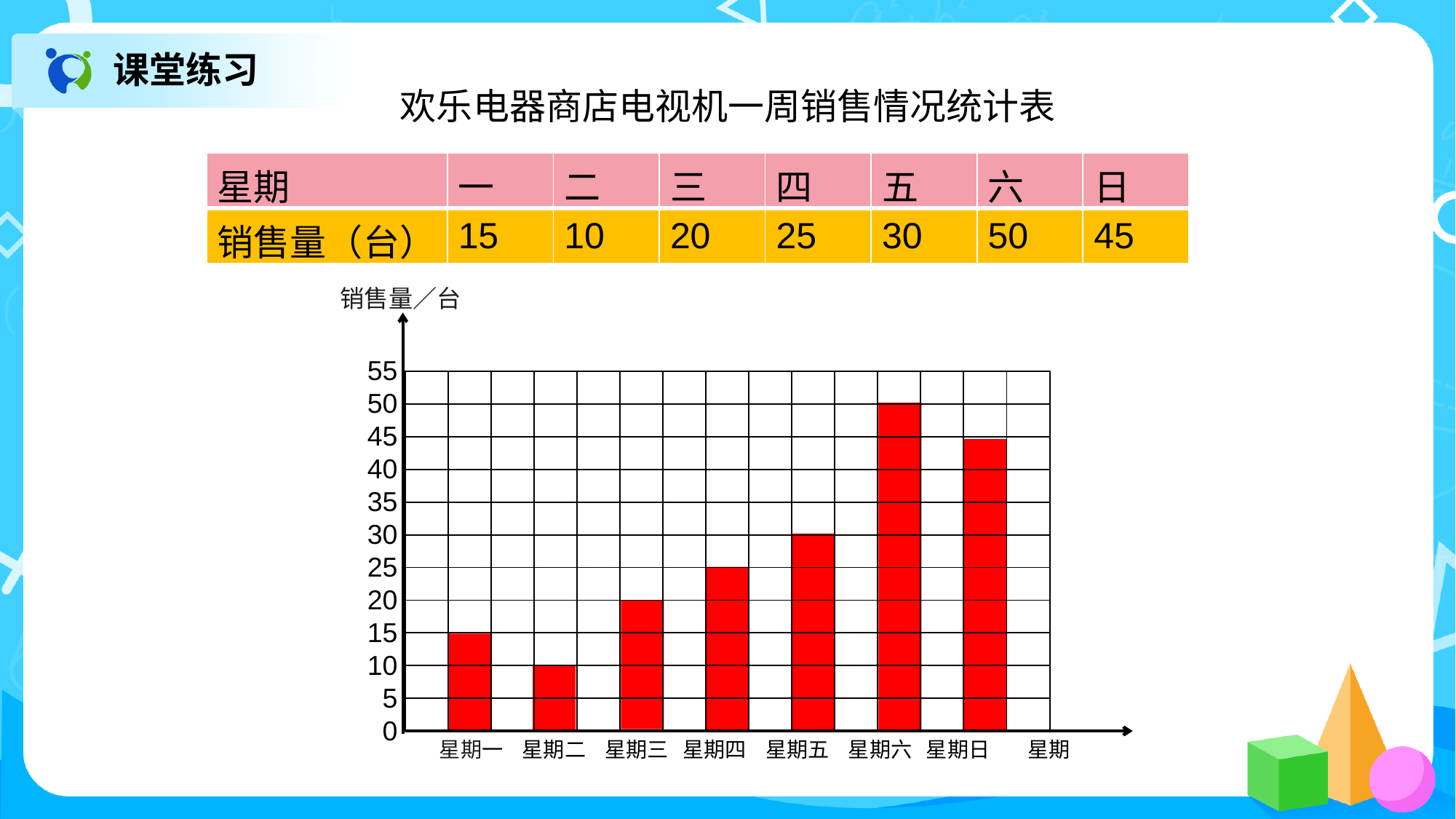

课堂练习
欢乐电器商店电视机一周销售情况统计表
| 星期 | 一 | 二 | 三 | 四 | 五 | 六 | 日 |
| --- | --- | --- | --- | --- | --- | --- | --- |
| 销售量（台） | 15 | 10 | 20 | 25 | 30 | 50 | 45 |
销售量∕台
55
50
45
40
35
30
25
20
15
10
5
0
|  |  |  |  |  |  |  |  |  |  |  |  |  |  |  |
| --- | --- | --- | --- | --- | --- | --- | --- | --- | --- | --- | --- | --- | --- | --- |
|  |  |  |  |  |  |  |  |  |  |  |  |  |  |  |
|  |  |  |  |  |  |  |  |  |  |  |  |  |  |  |
|  |  |  |  |  |  |  |  |  |  |  |  |  |  |  |
|  |  |  |  |  |  |  |  |  |  |  |  |  |  |  |
|  |  |  |  |  |  |  |  |  |  |  |  |  |  |  |
|  |  |  |  |  |  |  |  |  |  |  |  |  |  |  |
|  |  |  |  |  |  |  |  |  |  |  |  |  |  |  |
|  |  |  |  |  |  |  |  |  |  |  |  |  |  |  |
|  |  |  |  |  |  |  |  |  |  |  |  |  |  |  |
|  |  |  |  |  |  |  |  |  |  |  |  |  |  |  |

 星期一    星期二    星期三   星期四    星期五    星期六   星期日        星期